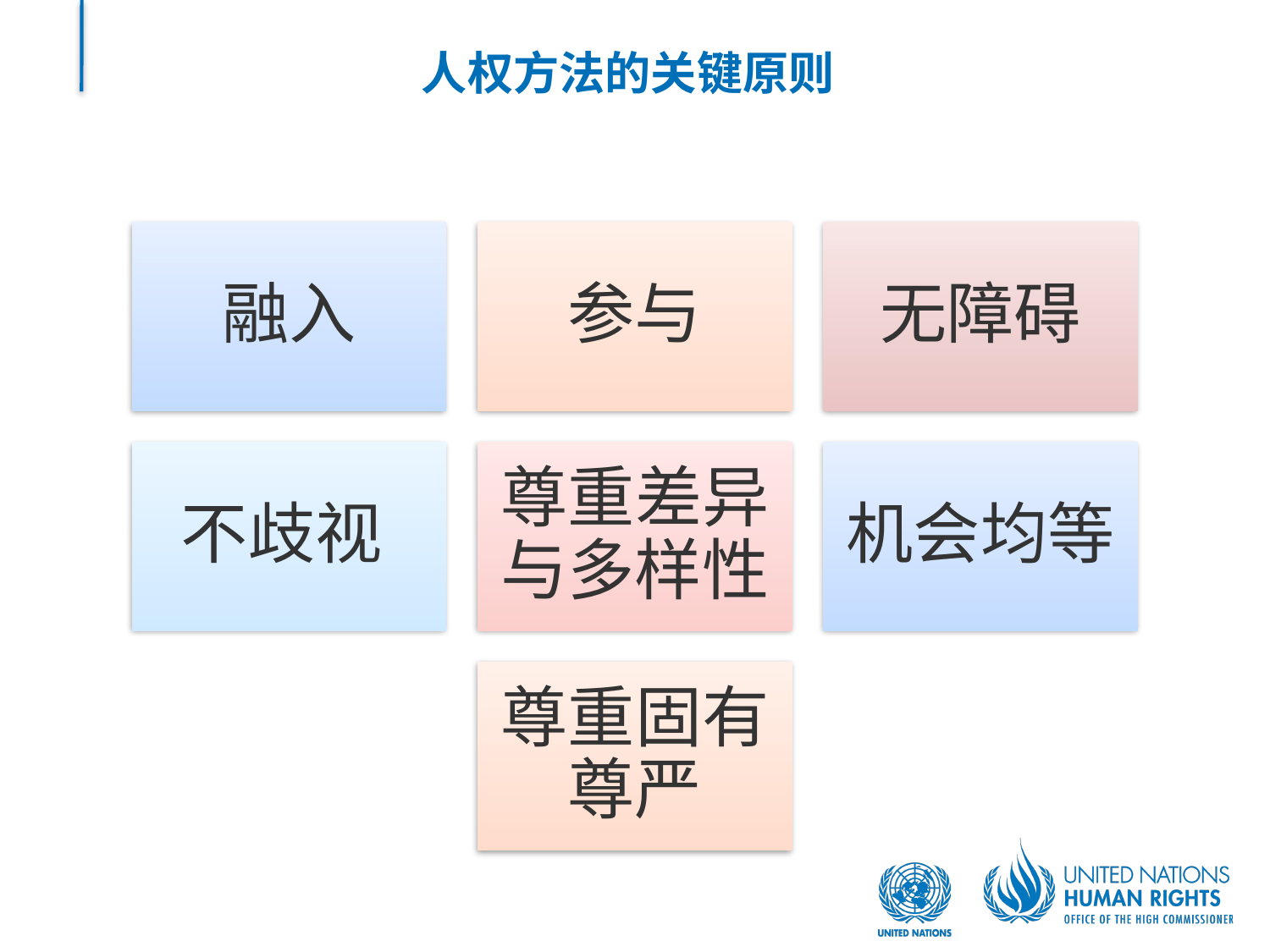

# 人权方法的关键原则
融入
参与
无障碍
不歧视
尊重差异与多样性
机会均等
尊重固有尊严